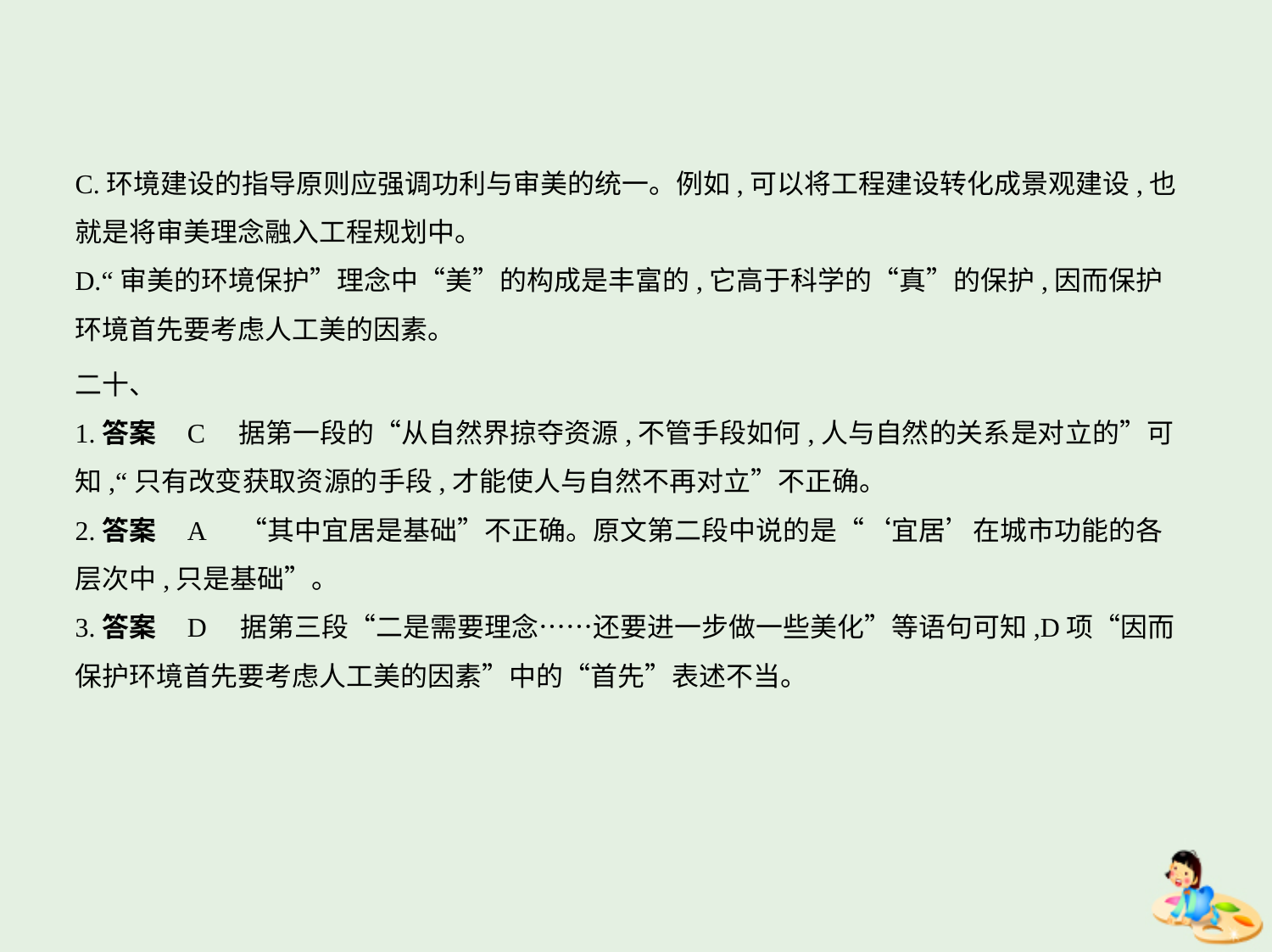

C.环境建设的指导原则应强调功利与审美的统一。例如,可以将工程建设转化成景观建设,也
就是将审美理念融入工程规划中。
D.“审美的环境保护”理念中“美”的构成是丰富的,它高于科学的“真”的保护,因而保护
环境首先要考虑人工美的因素。
二十、
1.答案    C　据第一段的“从自然界掠夺资源,不管手段如何,人与自然的关系是对立的”可
知,“只有改变获取资源的手段,才能使人与自然不再对立”不正确。
2.答案    A　“其中宜居是基础”不正确。原文第二段中说的是“‘宜居’在城市功能的各
层次中,只是基础”。
3.答案    D　据第三段“二是需要理念……还要进一步做一些美化”等语句可知,D项“因而
保护环境首先要考虑人工美的因素”中的“首先”表述不当。